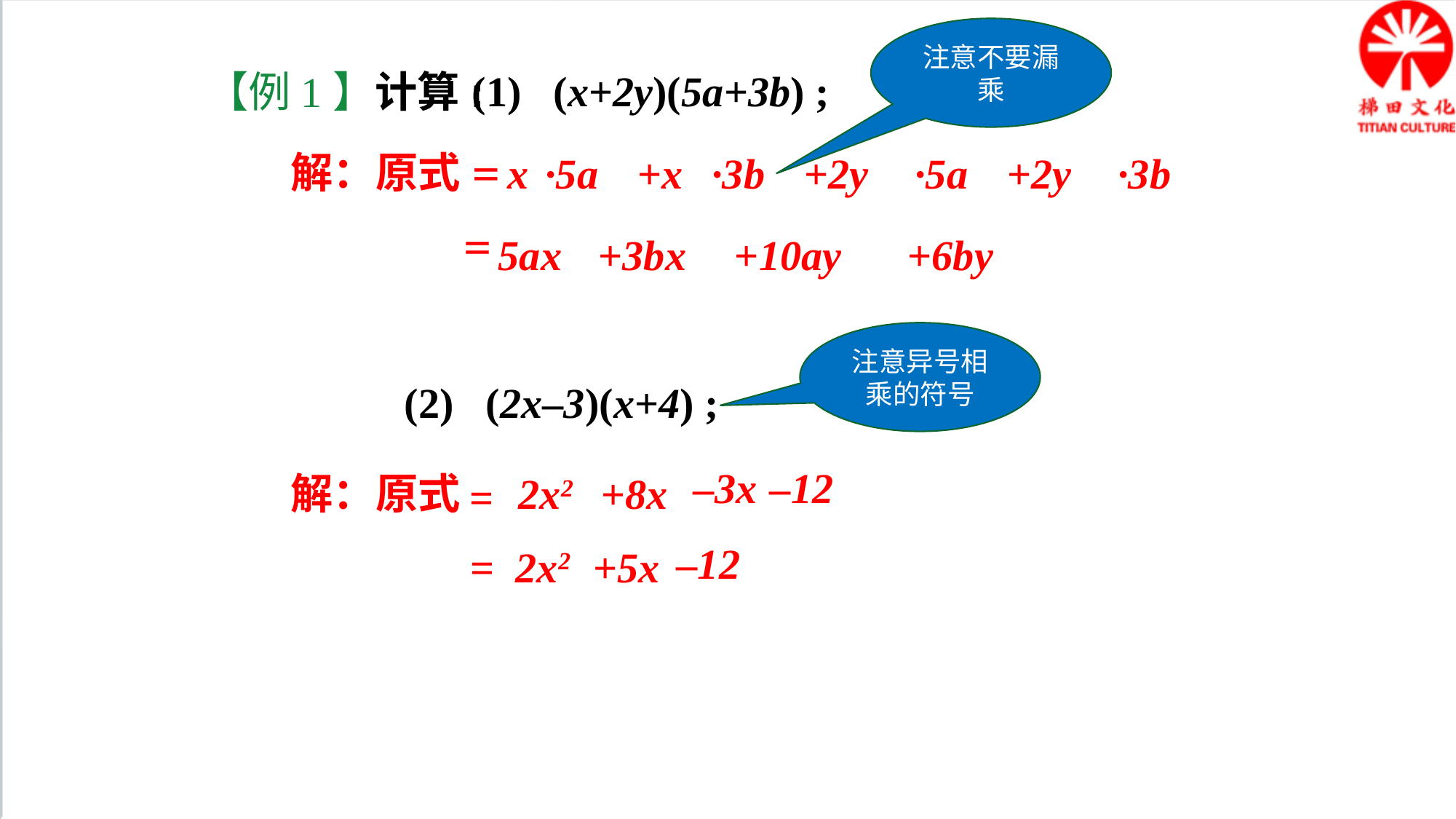

注意不要漏乘
【例1】计算:
(1)   (x+2y)(5a+3b) ;
解：原式=
x
 ·5a
  +x
   ·3b
    +2y
     ·5a
      +2y
       ·3b
=
5ax
+3bx
+10ay
+6by
注意异号相乘的符号
(2)   (2x–3)(x+4) ;
 –3x
 –12
解：原式
2x2
+8x
=
–12
=  2x2
  +5x